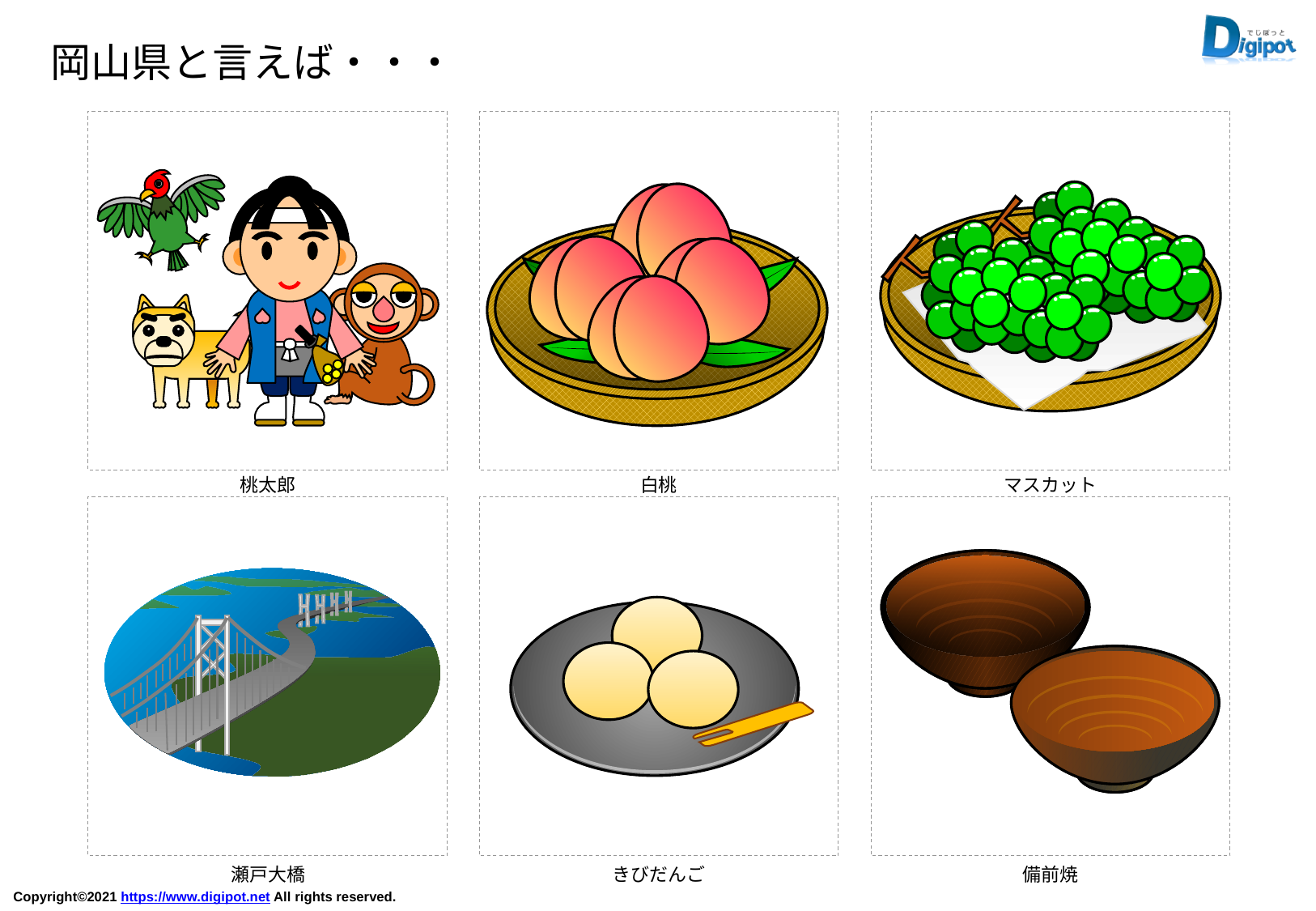

岡山県と言えば・・・

桃太郎
白桃
マスカット

瀬戸大橋
きびだんご
備前焼